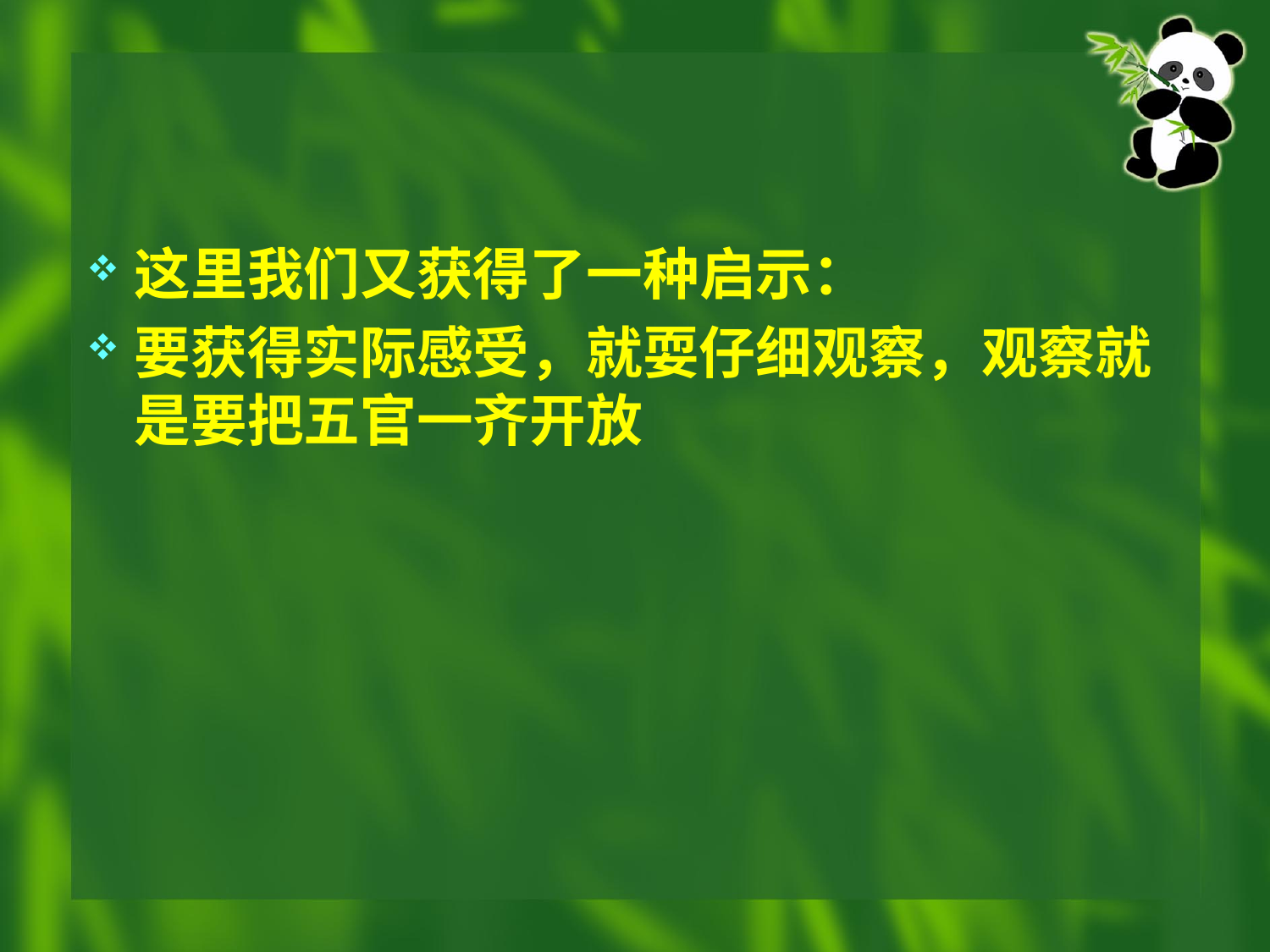

#
这里我们又获得了一种启示：
要获得实际感受，就耍仔细观察，观察就是要把五官一齐开放